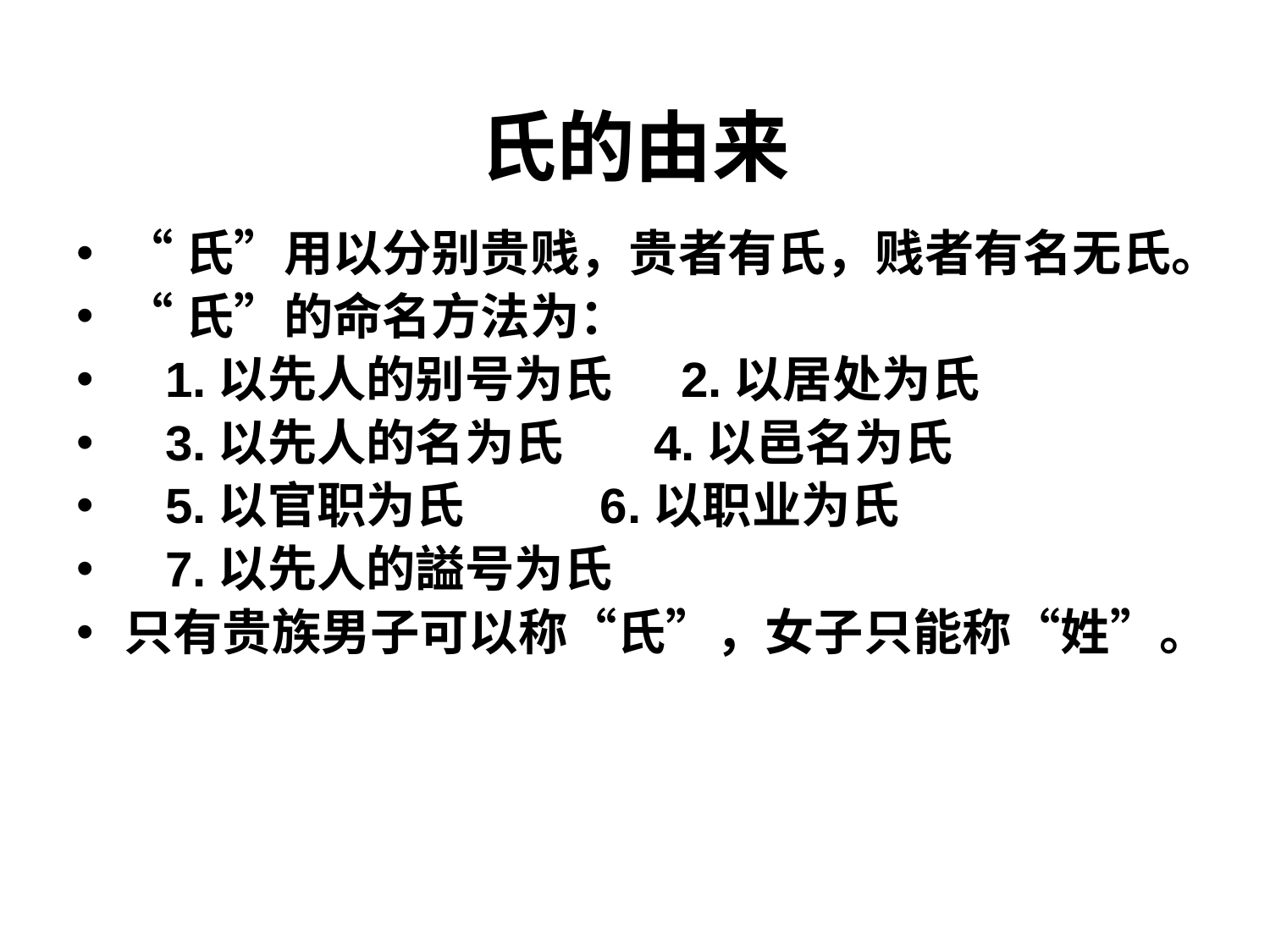

“氏”用以分别贵贱，贵者有氏，贱者有名无氏。
“氏”的命名方法为：
   1.以先人的别号为氏     2.以居处为氏
   3.以先人的名为氏       4.以邑名为氏
   5.以官职为氏           6.以职业为氏
   7.以先人的謚号为氏
只有贵族男子可以称“氏”，女子只能称“姓”。
氏的由来